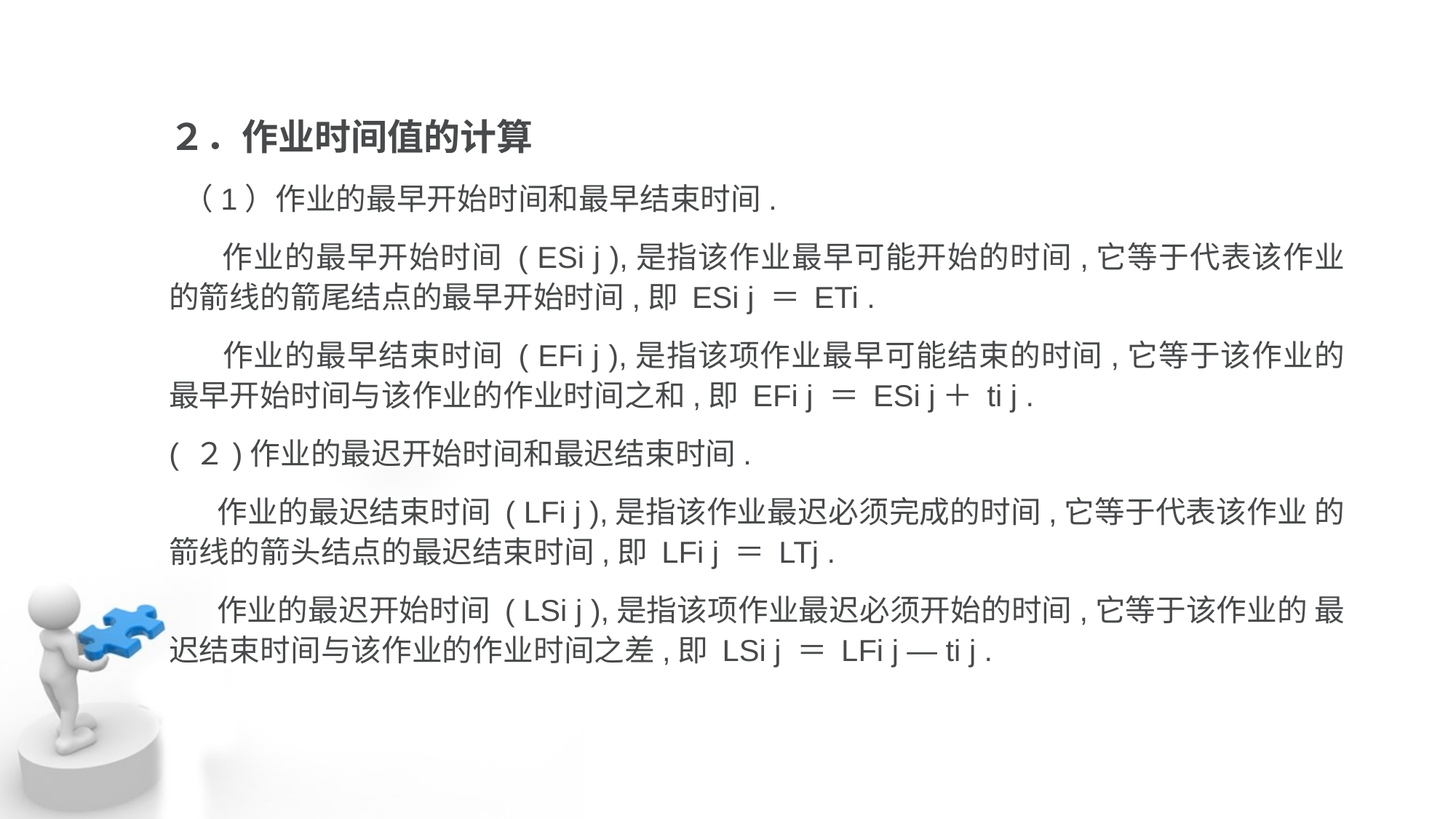

２．作业时间值的计算
 （1）作业的最早开始时间和最早结束时间.
      作业的最早开始时间 ( ESi j ),是指该作业最早可能开始的时间,它等于代表该作业 的箭线的箭尾结点的最早开始时间,即 ESi j ＝ ETi .
      作业的最早结束时间 ( EFi j ),是指该项作业最早可能结束的时间,它等于该作业的 最早开始时间与该作业的作业时间之和,即 EFi j ＝ ESi j＋ ti j .
( ２)作业的最迟开始时间和最迟结束时间.
      作业的最迟结束时间 ( LFi j ),是指该作业最迟必须完成的时间,它等于代表该作业 的箭线的箭头结点的最迟结束时间,即 LFi j ＝ LTj .
      作业的最迟开始时间 ( LSi j ),是指该项作业最迟必须开始的时间,它等于该作业的 最迟结束时间与该作业的作业时间之差,即 LSi j ＝ LFi j ― ti j .